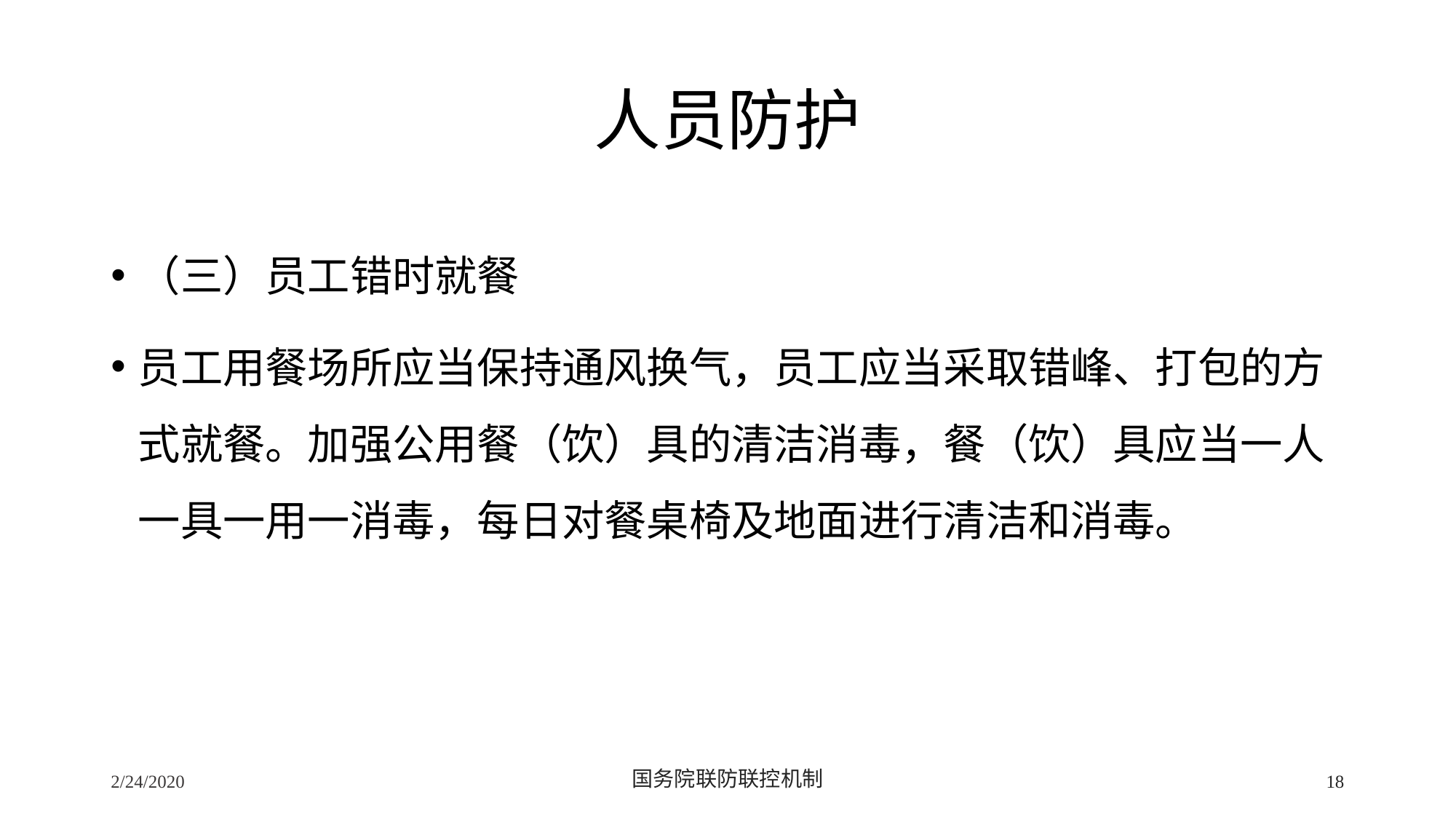

# 人员防护
（三）员工错时就餐
员工用餐场所应当保持通风换气，员工应当采取错峰、打包的方式就餐。加强公用餐（饮）具的清洁消毒，餐（饮）具应当一人一具一用一消毒，每日对餐桌椅及地面进行清洁和消毒。
2/24/2020
国务院联防联控机制
18